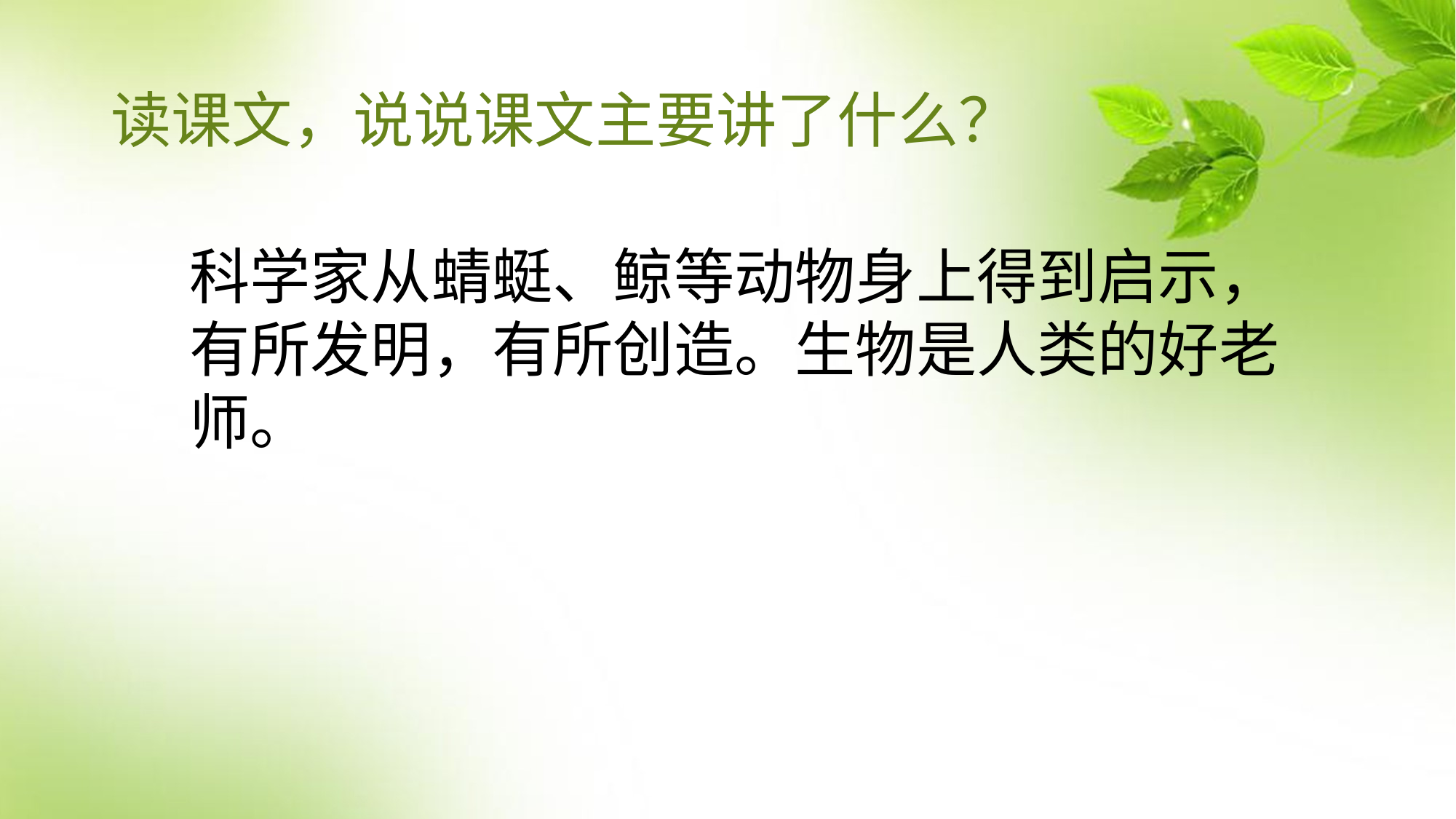

读课文，说说课文主要讲了什么？
科学家从蜻蜓、鲸等动物身上得到启示，有所发明，有所创造。生物是人类的好老师。